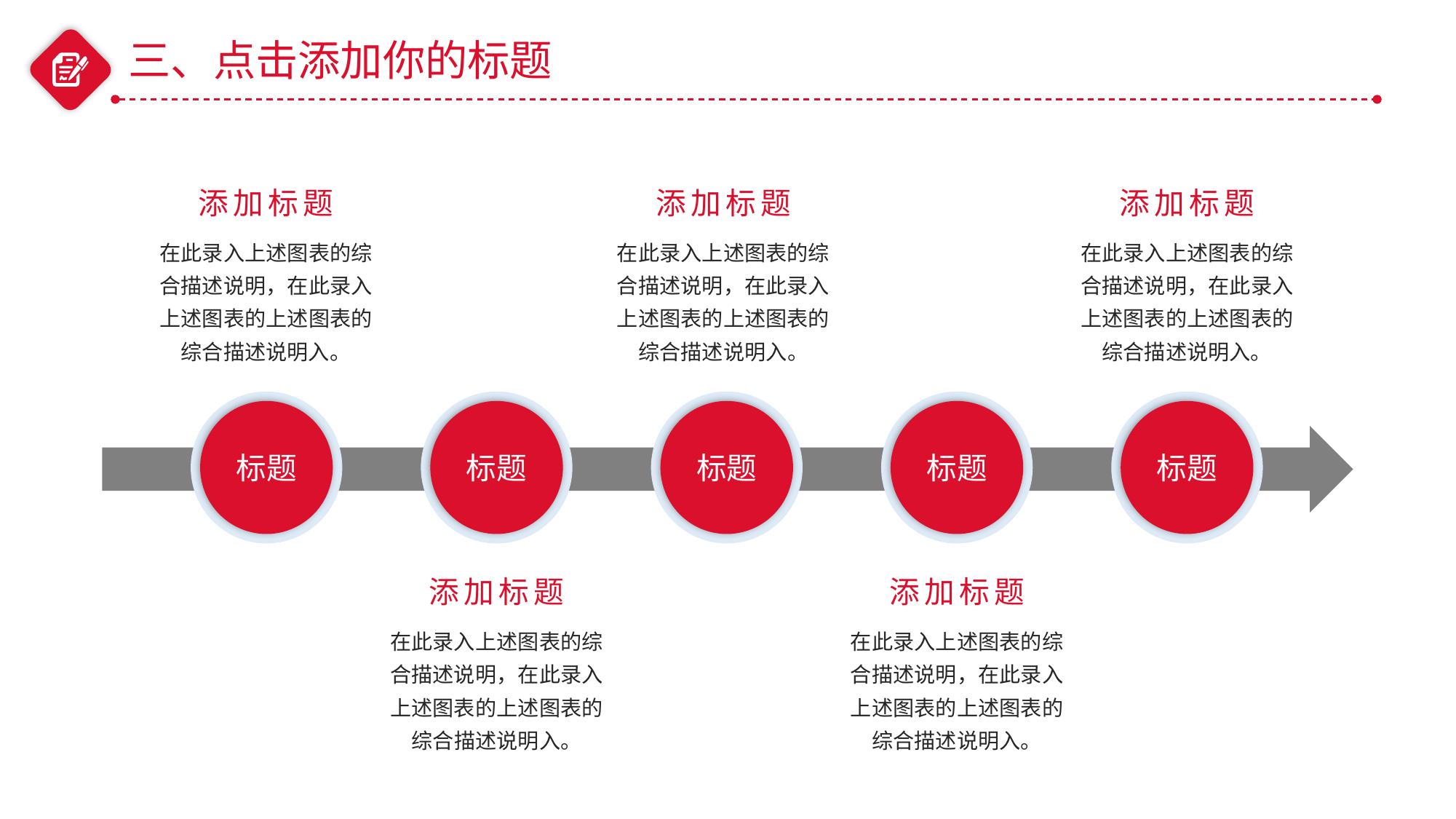

三、点击添加你的标题

添加标题
在此录入上述图表的综合描述说明，在此录入上述图表的上述图表的综合描述说明入。
添加标题
在此录入上述图表的综合描述说明，在此录入上述图表的上述图表的综合描述说明入。
添加标题
在此录入上述图表的综合描述说明，在此录入上述图表的上述图表的综合描述说明入。

标题

标题

标题

标题

标题

添加标题
在此录入上述图表的综合描述说明，在此录入上述图表的上述图表的综合描述说明入。
添加标题
在此录入上述图表的综合描述说明，在此录入上述图表的上述图表的综合描述说明入。